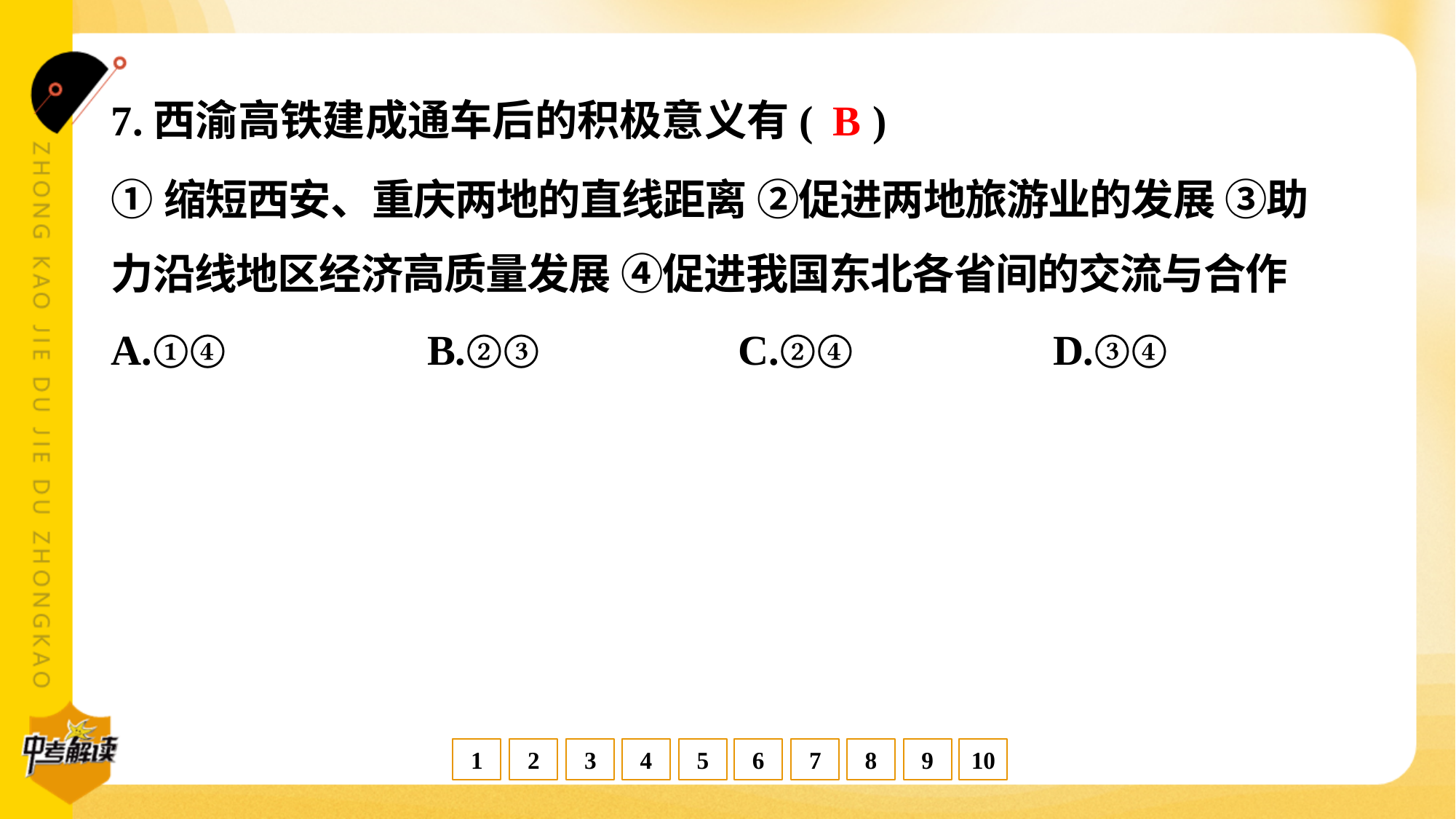

B
7.西渝高铁建成通车后的积极意义有(     )
①缩短西安、重庆两地的直线距离 ②促进两地旅游业的发展 ③助
力沿线地区经济高质量发展 ④促进我国东北各省间的交流与合作
A.①④	B.②③	C.②④	D.③④